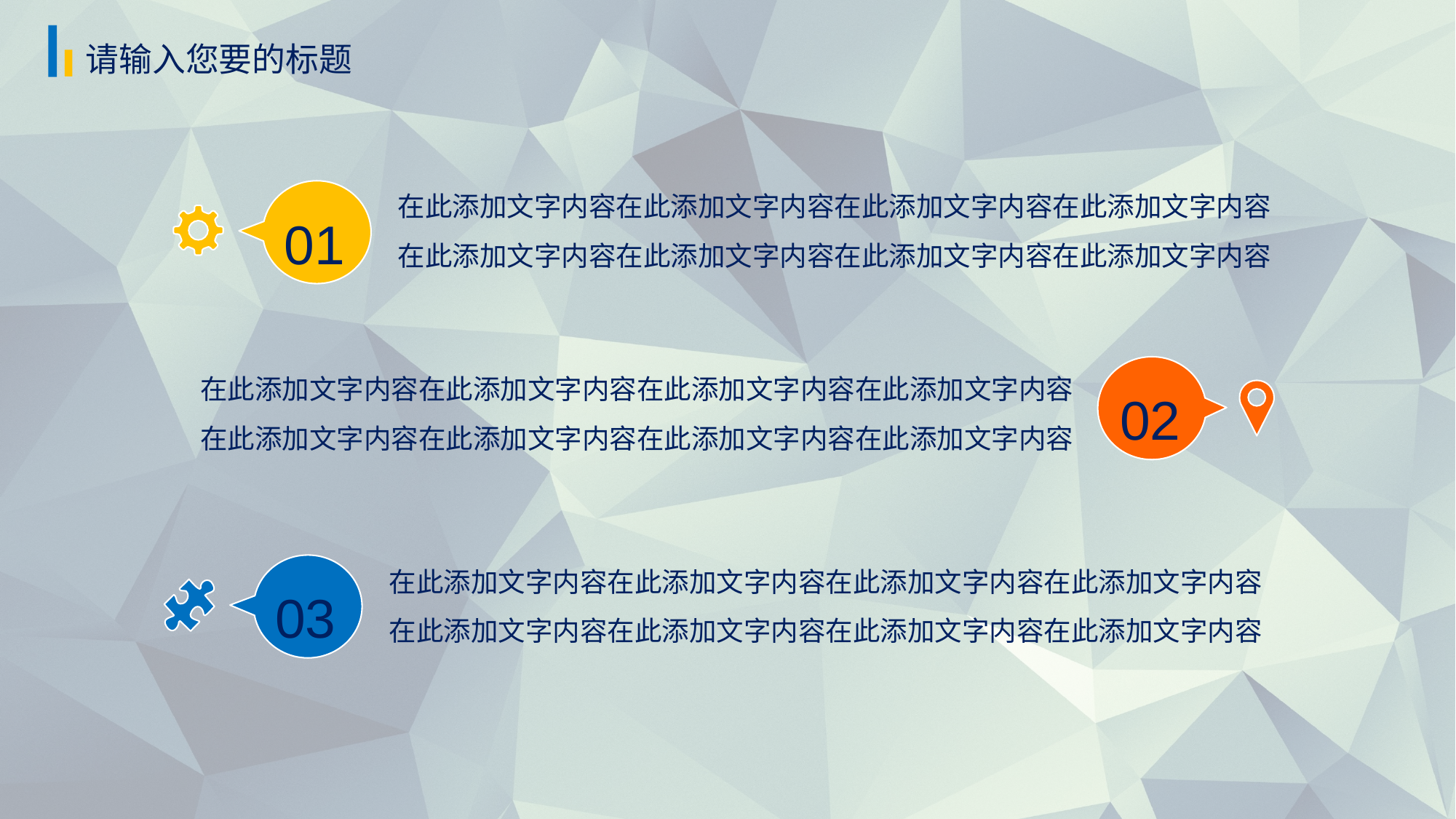

请输入您要的标题

在此添加文字内容在此添加文字内容在此添加文字内容在此添加文字内容
在此添加文字内容在此添加文字内容在此添加文字内容在此添加文字内容
01

02

在此添加文字内容在此添加文字内容在此添加文字内容在此添加文字内容
在此添加文字内容在此添加文字内容在此添加文字内容在此添加文字内容
在此添加文字内容在此添加文字内容在此添加文字内容在此添加文字内容
在此添加文字内容在此添加文字内容在此添加文字内容在此添加文字内容
03